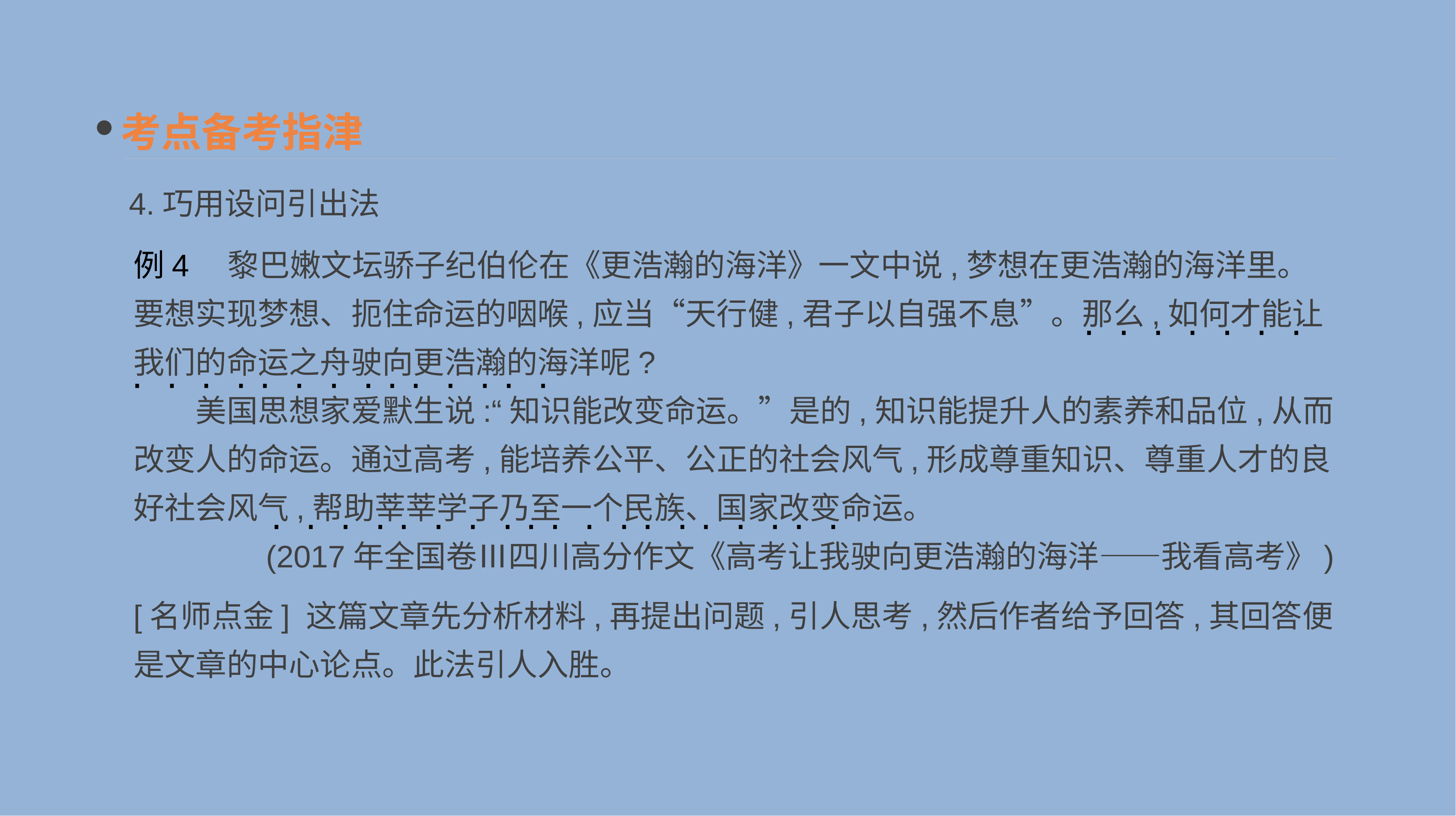

考点备考指津

4.巧用设问引出法
例4　黎巴嫩文坛骄子纪伯伦在《更浩瀚的海洋》一文中说,梦想在更浩瀚的海洋里。要想实现梦想、扼住命运的咽喉,应当“天行健,君子以自强不息”。那么,如何才能让我们的命运之舟驶向更浩瀚的海洋呢?
　　美国思想家爱默生说:“知识能改变命运。”是的,知识能提升人的素养和品位,从而改变人的命运。通过高考,能培养公平、公正的社会风气,形成尊重知识、尊重人才的良好社会风气,帮助莘莘学子乃至一个民族、国家改变命运。
(2017年全国卷Ⅲ四川高分作文《高考让我驶向更浩瀚的海洋——我看高考》)
·  ·  ·  ·  ·  ·  ·
·  ·  ·  · ·  ·  ·  · · ·  ·  · ·  ·
·  ·  ·  · ·  ·  ·  · · ·  ·  · ·  · ·  ·  · ·  ·
[名师点金] 这篇文章先分析材料,再提出问题,引人思考,然后作者给予回答,其回答便是文章的中心论点。此法引人入胜。